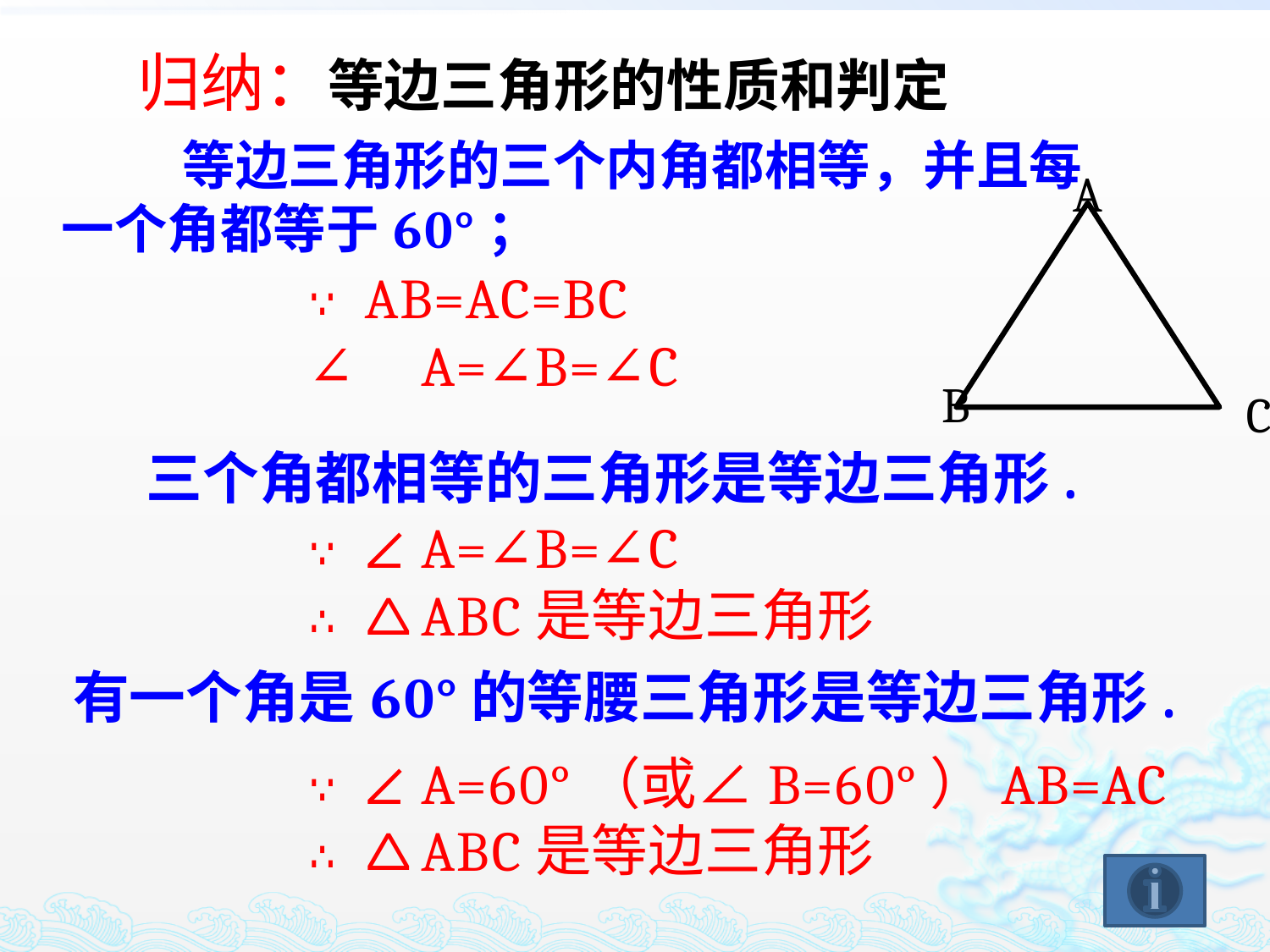

归纳：等边三角形的性质和判定
         等边三角形的三个内角都相等，并且每一个角都等于60°；
A

B
C
∵AB=AC=BC
∴∠A=∠B=∠C
三个角都相等的三角形是等边三角形.
∵∠A=∠B=∠C
∴△ABC是等边三角形
有一个角是60°的等腰三角形是等边三角形.
∵∠A=60°（或∠B=60°）AB=AC
∴△ABC是等边三角形